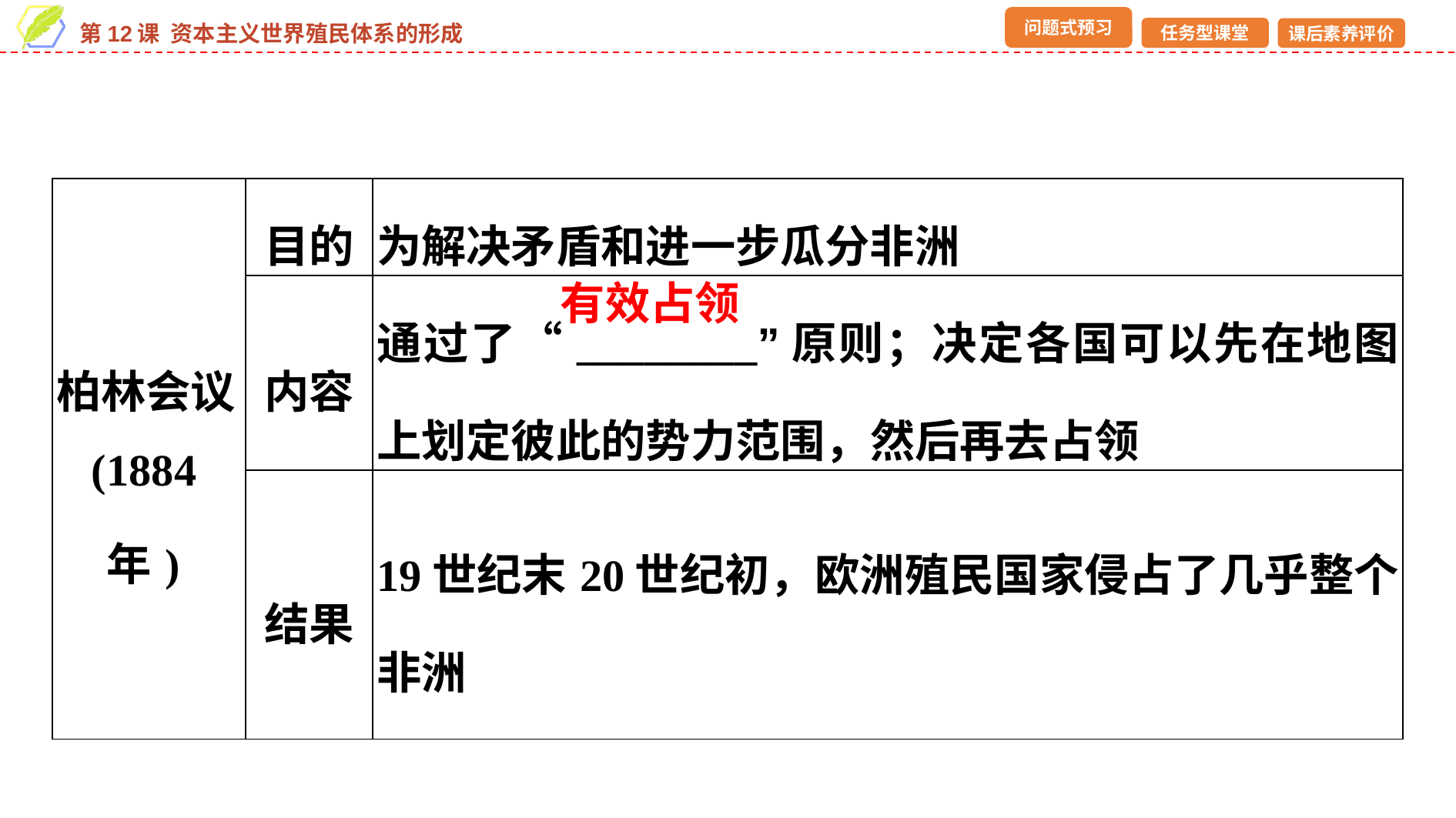

| 柏林会议(1884年) | 目的 | 为解决矛盾和进一步瓜分非洲 |
| --- | --- | --- |
|  | 内容 | 通过了“\_\_\_\_\_\_\_\_”原则；决定各国可以先在地图上划定彼此的势力范围，然后再去占领 |
|  | 结果 | 19世纪末20世纪初，欧洲殖民国家侵占了几乎整个非洲 |
有效占领